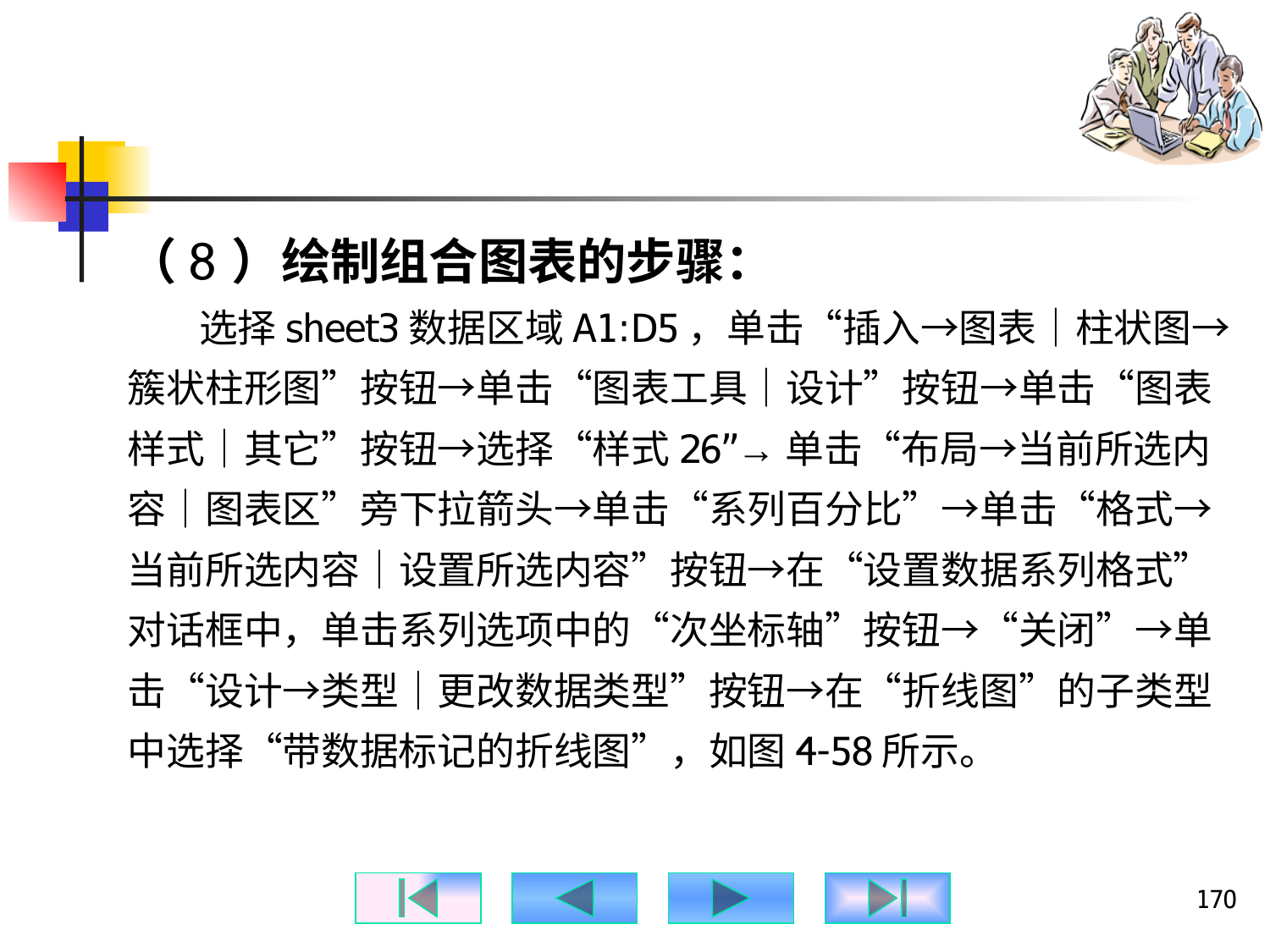

#
（8）绘制组合图表的步骤：
       选择sheet3数据区域A1:D5，单击“插入→图表｜柱状图→簇状柱形图”按钮→单击“图表工具｜设计”按钮→单击“图表样式｜其它”按钮→选择“样式26”→单击“布局→当前所选内容｜图表区”旁下拉箭头→单击“系列百分比”→单击“格式→当前所选内容｜设置所选内容”按钮→在“设置数据系列格式”对话框中，单击系列选项中的“次坐标轴”按钮→“关闭”→单击“设计→类型｜更改数据类型”按钮→在“折线图”的子类型中选择“带数据标记的折线图”，如图4-58所示。

170